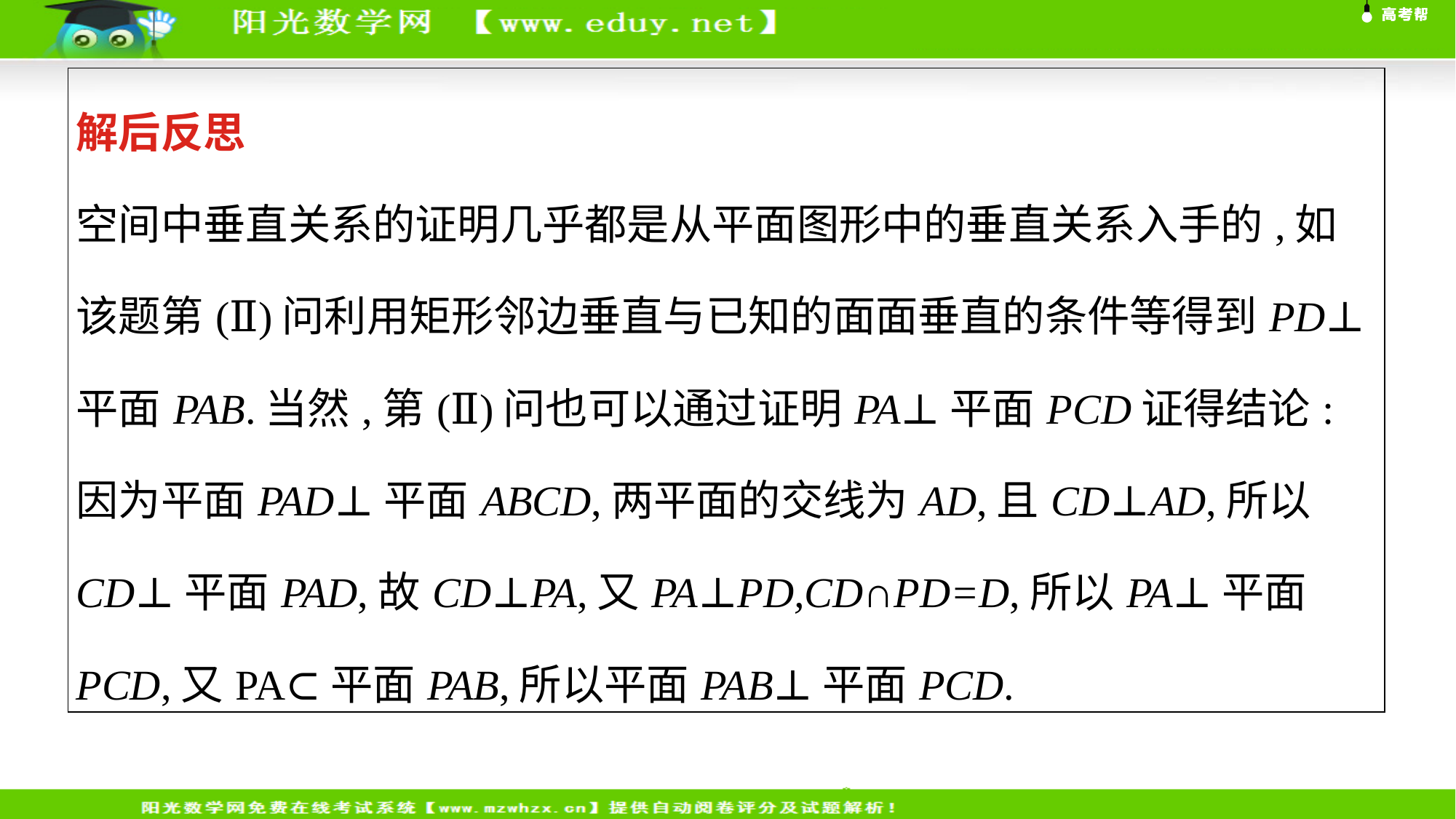

| 解后反思 空间中垂直关系的证明几乎都是从平面图形中的垂直关系入手的,如该题第(Ⅱ)问利用矩形邻边垂直与已知的面面垂直的条件等得到PD⊥平面PAB.当然,第(Ⅱ)问也可以通过证明PA⊥平面PCD证得结论:因为平面PAD⊥平面ABCD,两平面的交线为AD,且CD⊥AD,所以CD⊥平面PAD,故CD⊥PA,又PA⊥PD,CD∩PD=D,所以PA⊥平面PCD,又PA⊂平面PAB,所以平面PAB⊥平面PCD. |
| --- |